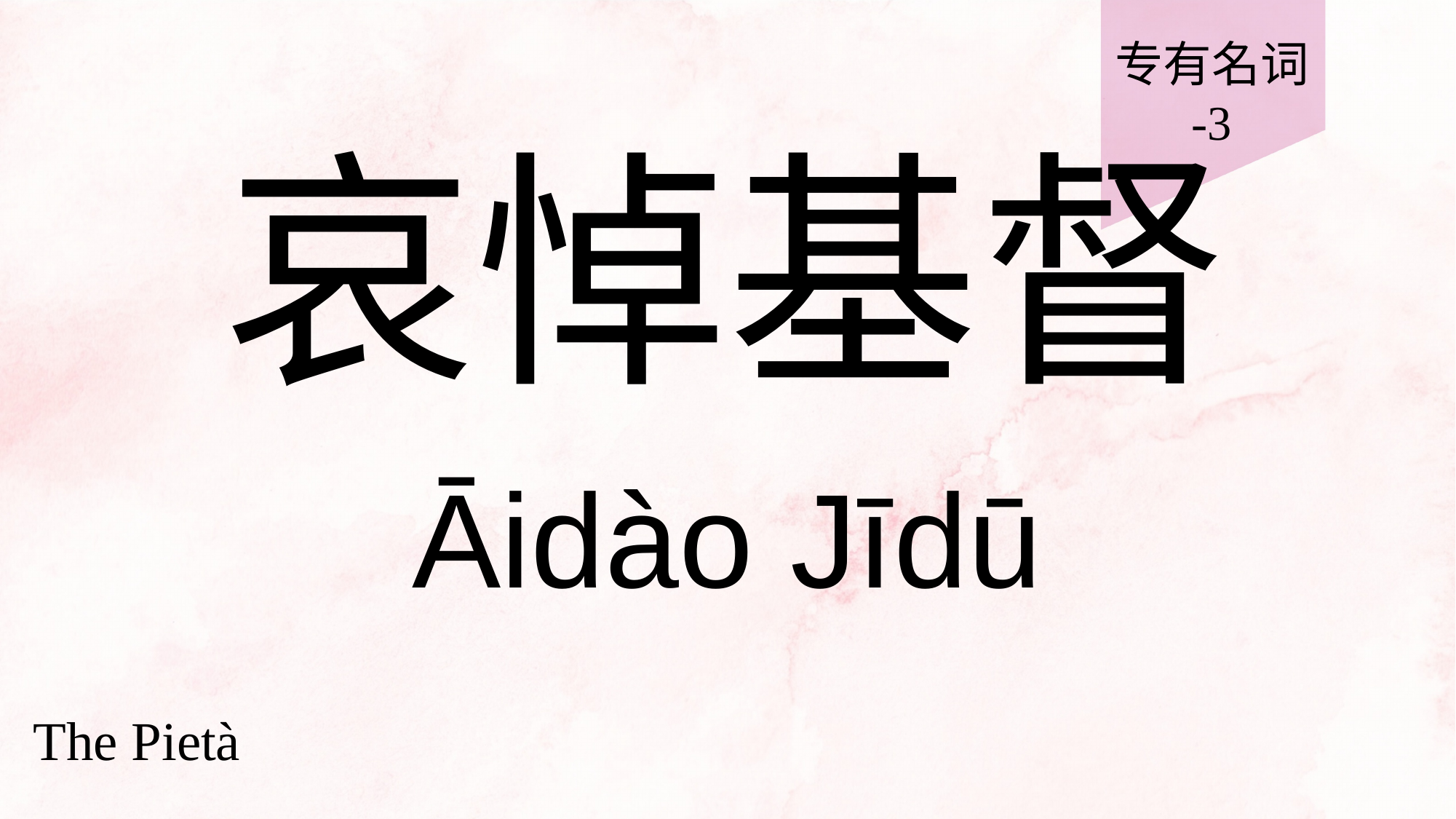

专有名词
-3
# 哀悼基督
Āidào Jīdū
The Pietà